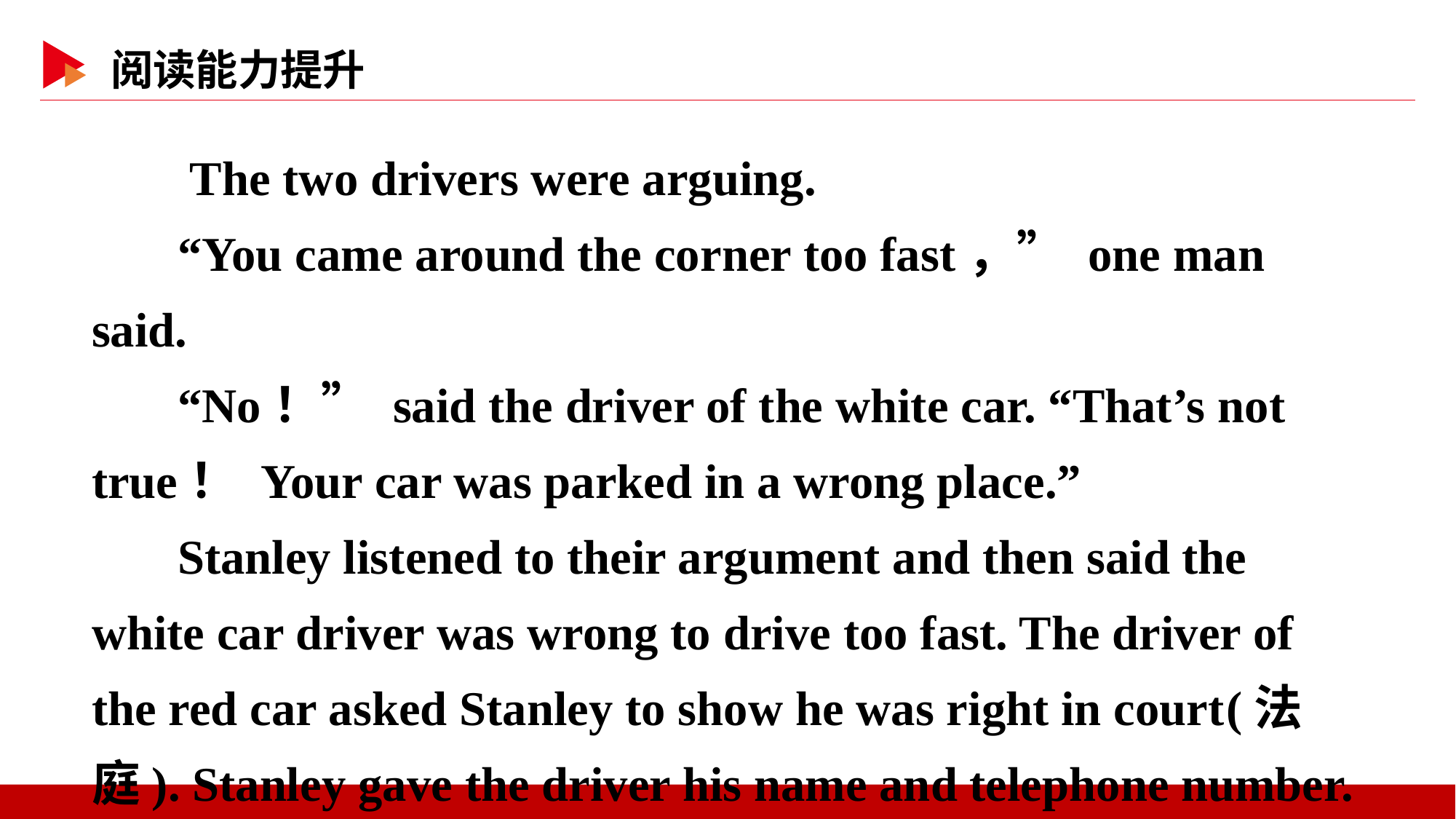

The two drivers were arguing.
“You came around the corner too fast，” one man said.
“No！” said the driver of the white car. “That’s not true！ Your car was parked in a wrong place.”
Stanley listened to their argument and then said the white car driver was wrong to drive too fast. The driver of the red car asked Stanley to show he was right in court(法庭). Stanley gave the driver his name and telephone number.